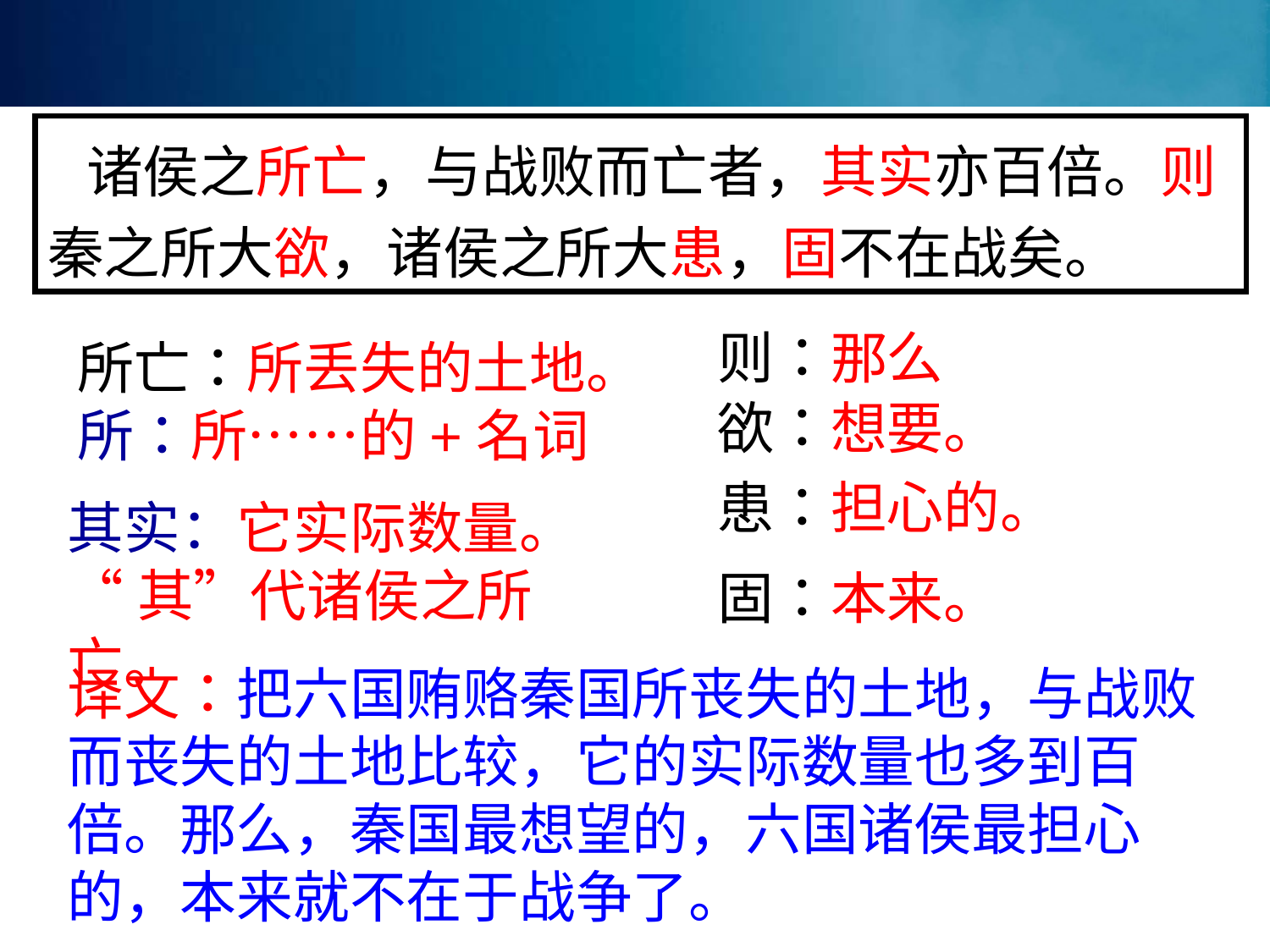

诸侯之所亡，与战败而亡者，其实亦百倍。则秦之所大欲，诸侯之所大患，固不在战矣。
则：那么
所亡：所丢失的土地。
所：所……的+名词
欲：想要。
患：担心的。
其实：它实际数量。
“其”代诸侯之所亡。
固：本来。
译文：把六国贿赂秦国所丧失的土地，与战败而丧失的土地比较，它的实际数量也多到百倍。那么，秦国最想望的，六国诸侯最担心的，本来就不在于战争了。